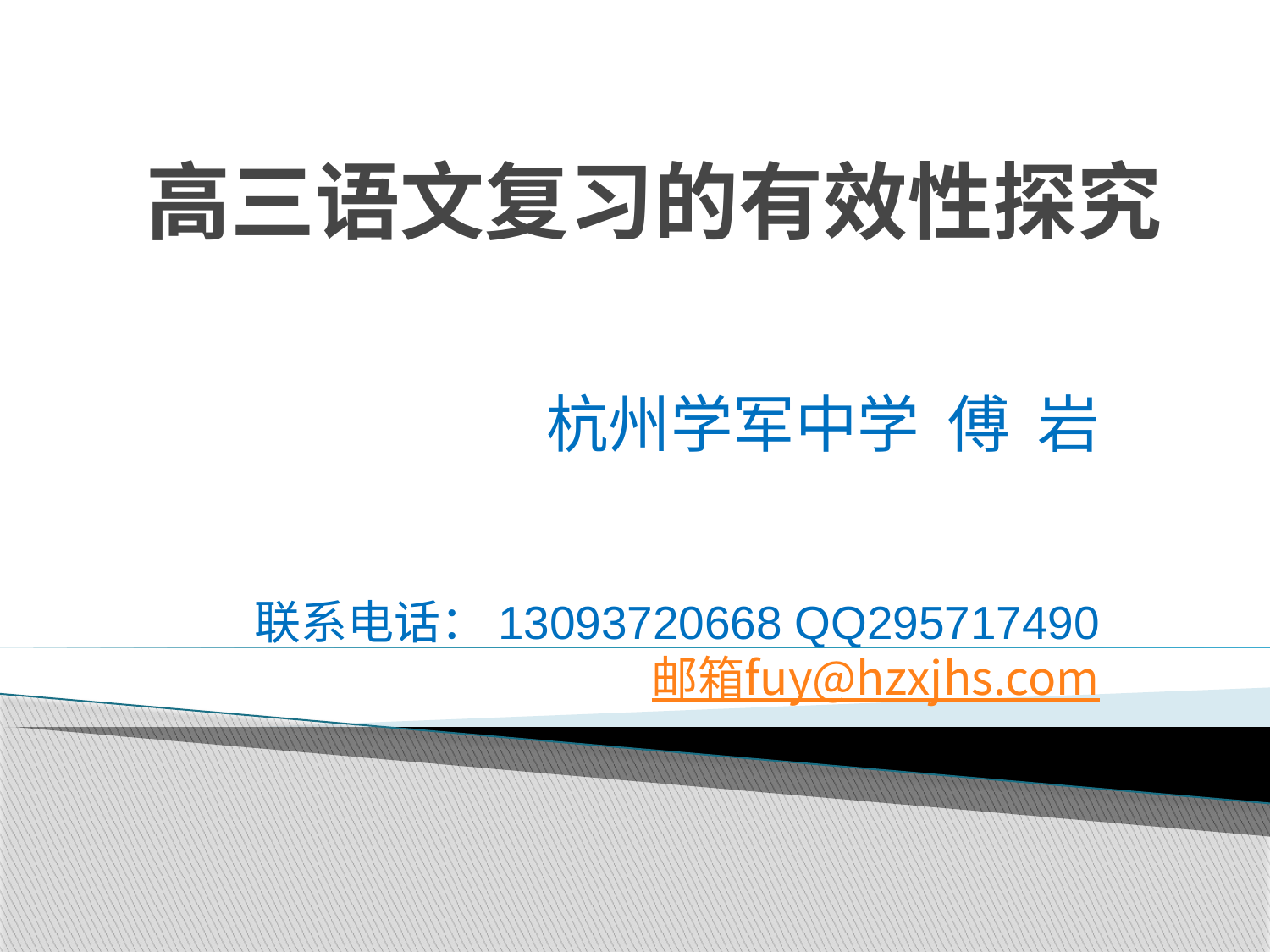

# 高三语文复习的有效性探究

杭州学军中学  傅  岩

联系电话：13093720668 QQ295717490 邮箱fuy@hzxjhs.com